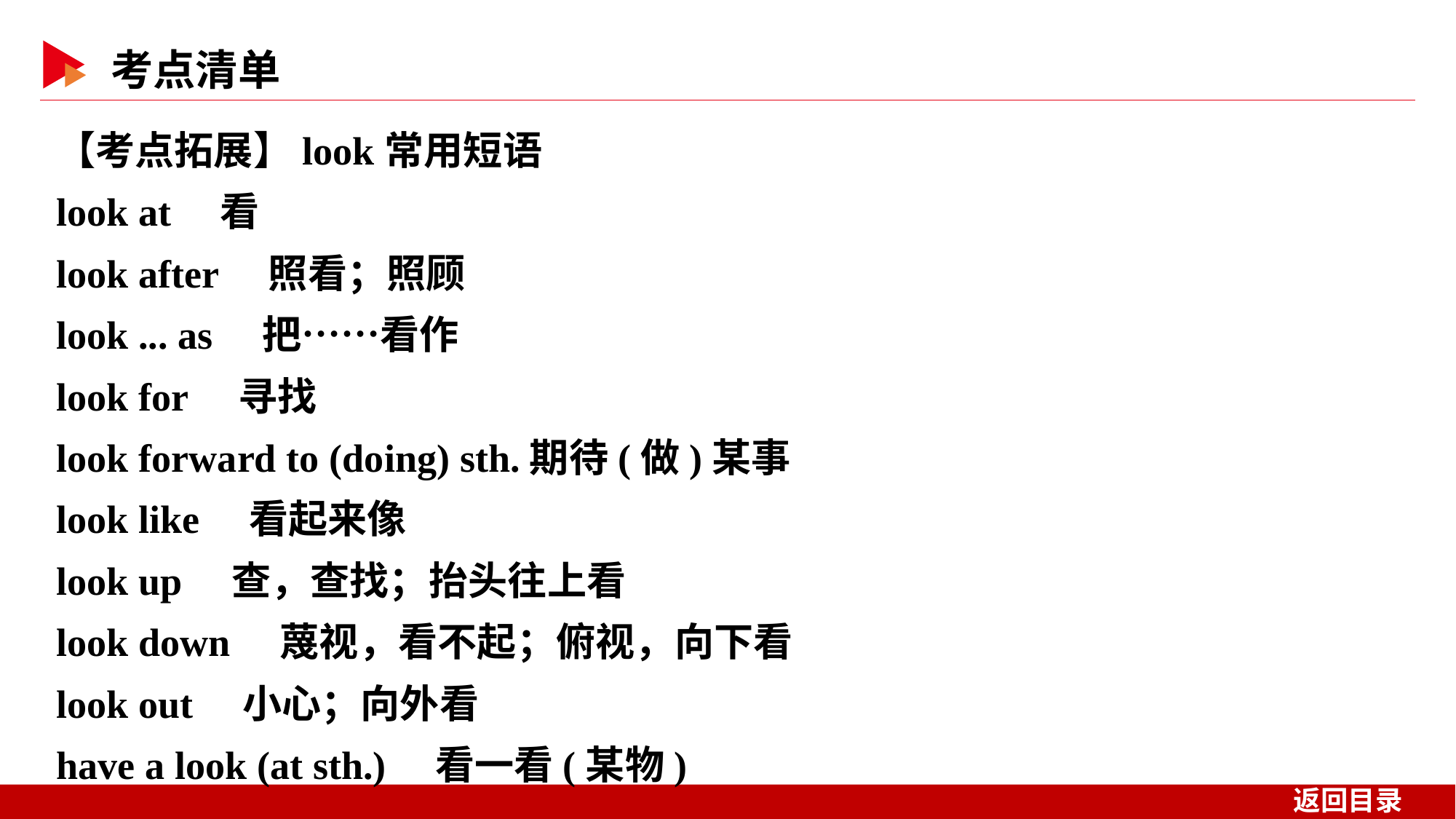

【考点拓展】look常用短语
look at　看
look after　照看；照顾
look ... as　把……看作
look for　寻找
look forward to (doing) sth.期待(做)某事
look like　看起来像
look up　查，查找；抬头往上看
look down　蔑视，看不起；俯视，向下看
look out　小心；向外看
have a look (at sth.)　看一看(某物)